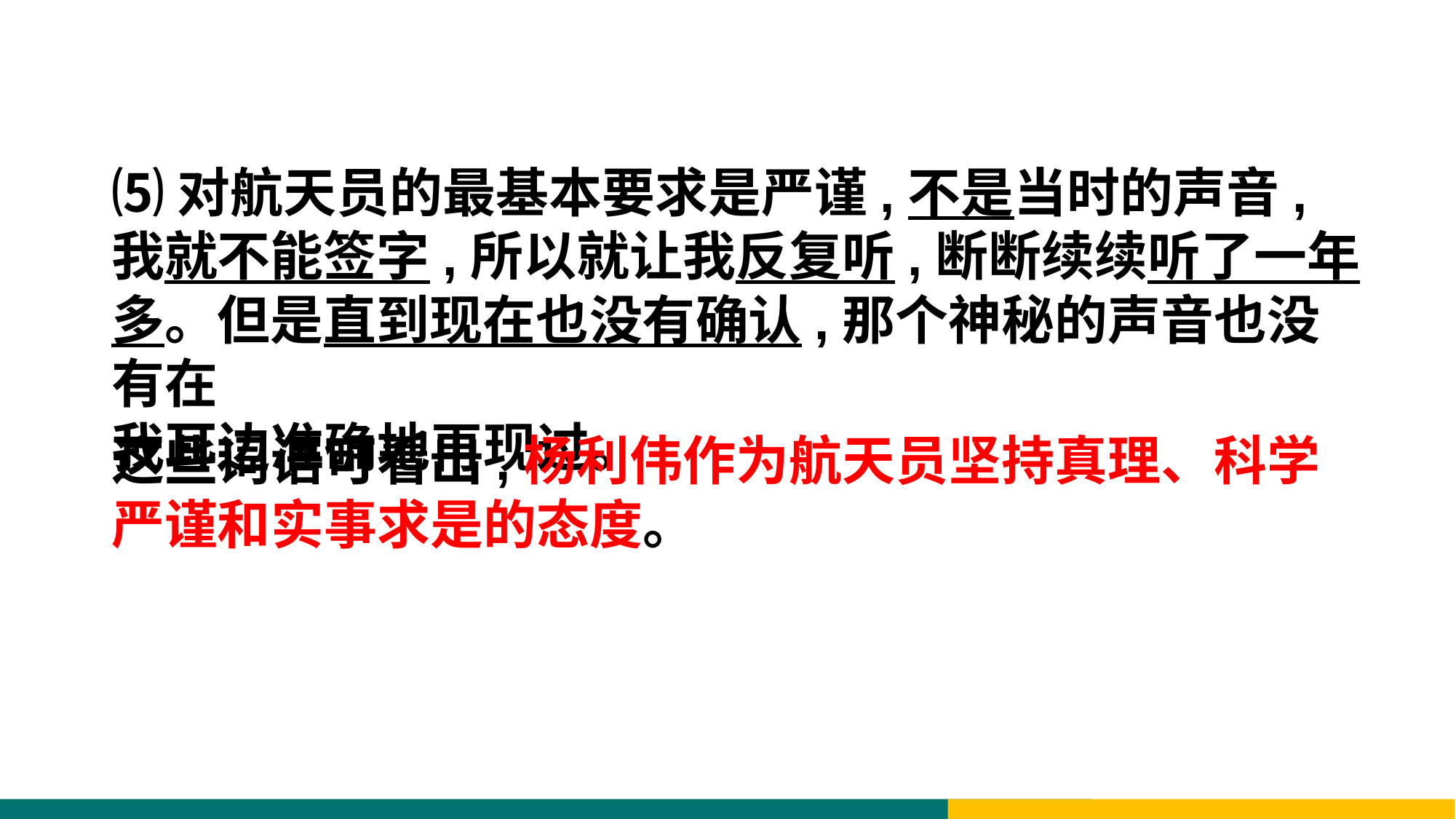

⑸对航天员的最基本要求是严谨,不是当时的声音,我就不能签字,所以就让我反复听,断断续续听了一年多。但是直到现在也没有确认,那个神秘的声音也没有在
我耳边准确地再现过。
这些词语可看出,杨利伟作为航天员坚持真理、科学严谨和实事求是的态度。